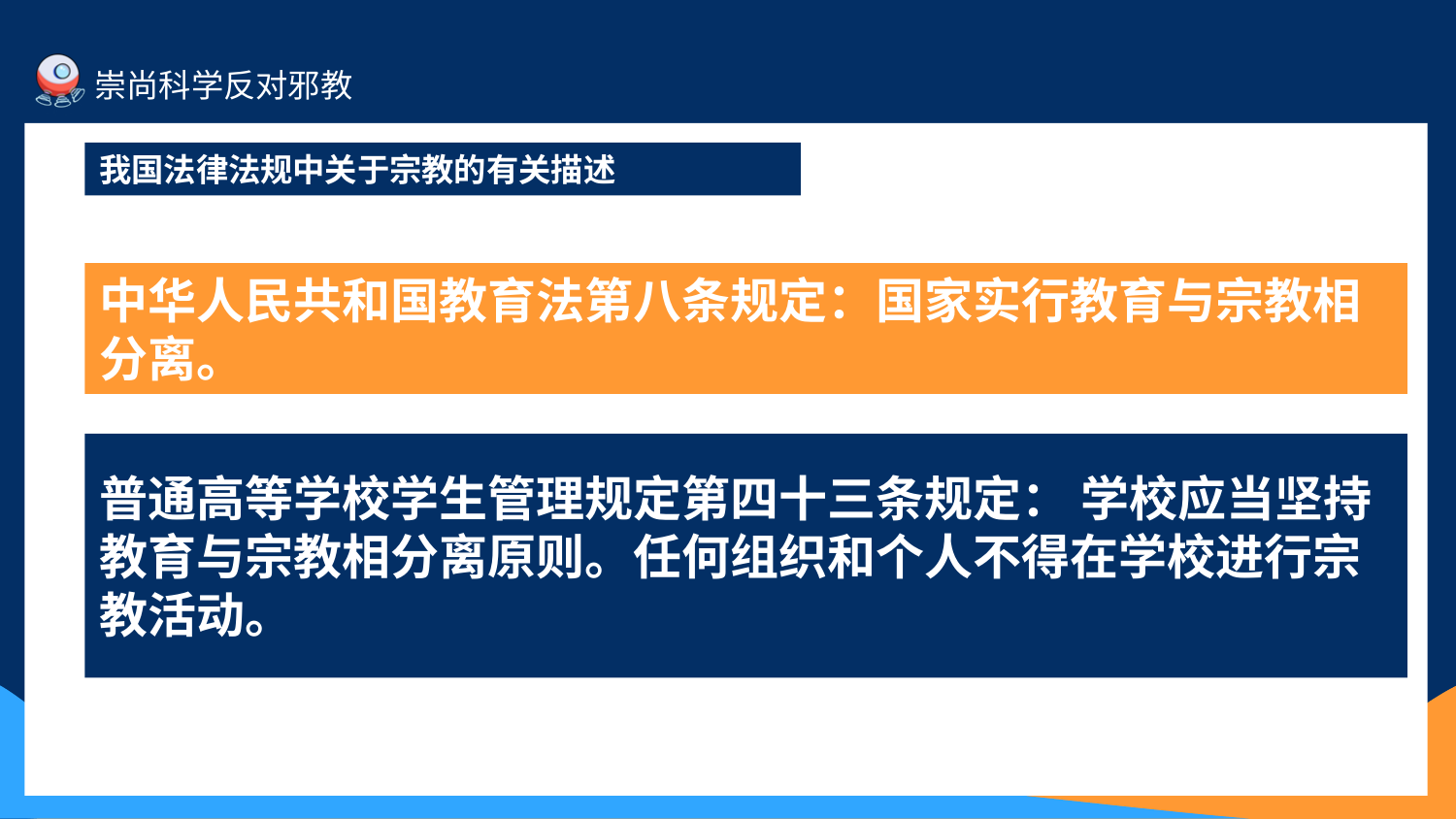

我国法律法规中关于宗教的有关描述
中华人民共和国教育法第八条规定：国家实行教育与宗教相分离。
普通高等学校学生管理规定第四十三条规定： 学校应当坚持教育与宗教相分离原则。任何组织和个人不得在学校进行宗教活动。